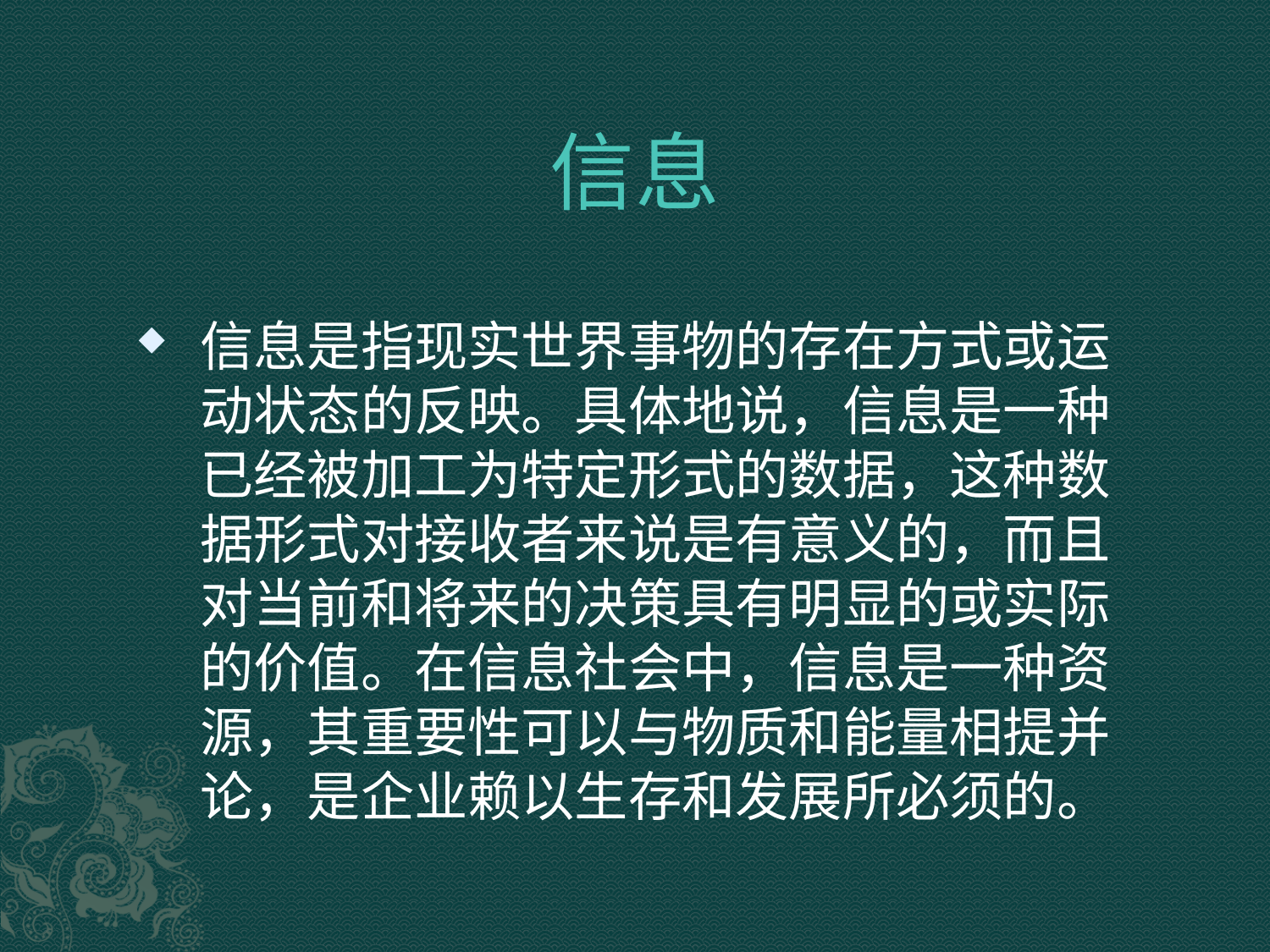

# 信息
信息是指现实世界事物的存在方式或运动状态的反映。具体地说，信息是一种已经被加工为特定形式的数据，这种数据形式对接收者来说是有意义的，而且对当前和将来的决策具有明显的或实际的价值。在信息社会中，信息是一种资源，其重要性可以与物质和能量相提并论，是企业赖以生存和发展所必须的。